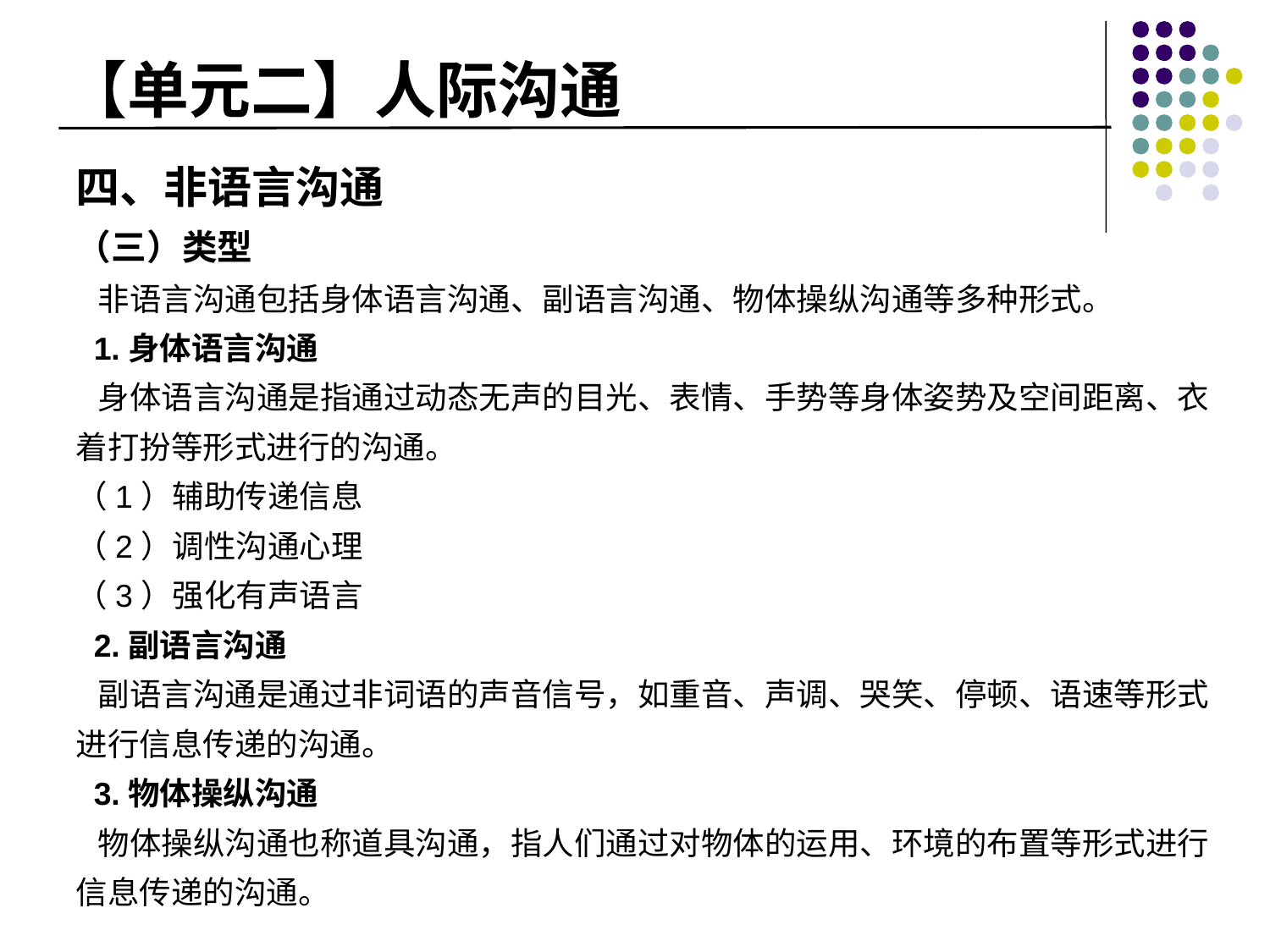

# 【单元二】人际沟通
四、非语言沟通
（三）类型
  非语言沟通包括身体语言沟通、副语言沟通、物体操纵沟通等多种形式。
  1.身体语言沟通
  身体语言沟通是指通过动态无声的目光、表情、手势等身体姿势及空间距离、衣着打扮等形式进行的沟通。
（1）辅助传递信息
（2）调性沟通心理
（3）强化有声语言
  2.副语言沟通
  副语言沟通是通过非词语的声音信号，如重音、声调、哭笑、停顿、语速等形式进行信息传递的沟通。
  3.物体操纵沟通
  物体操纵沟通也称道具沟通，指人们通过对物体的运用、环境的布置等形式进行信息传递的沟通。